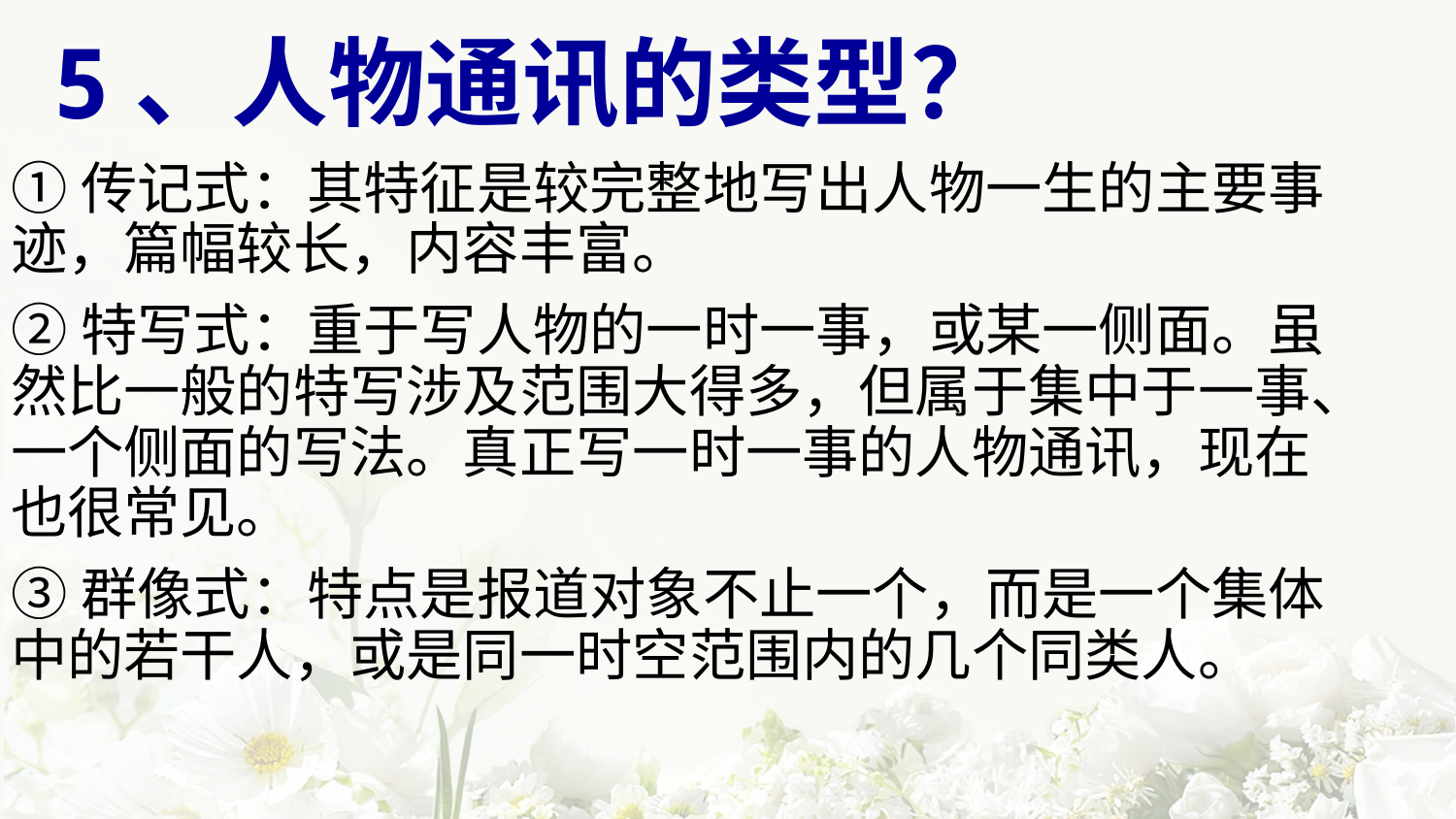

5、人物通讯的类型？
①传记式：其特征是较完整地写出人物一生的主要事迹，篇幅较长，内容丰富。
②特写式：重于写人物的一时一事，或某一侧面。虽然比一般的特写涉及范围大得多，但属于集中于一事、一个侧面的写法。真正写一时一事的人物通讯，现在也很常见。
③群像式：特点是报道对象不止一个，而是一个集体中的若干人，或是同一时空范围内的几个同类人。